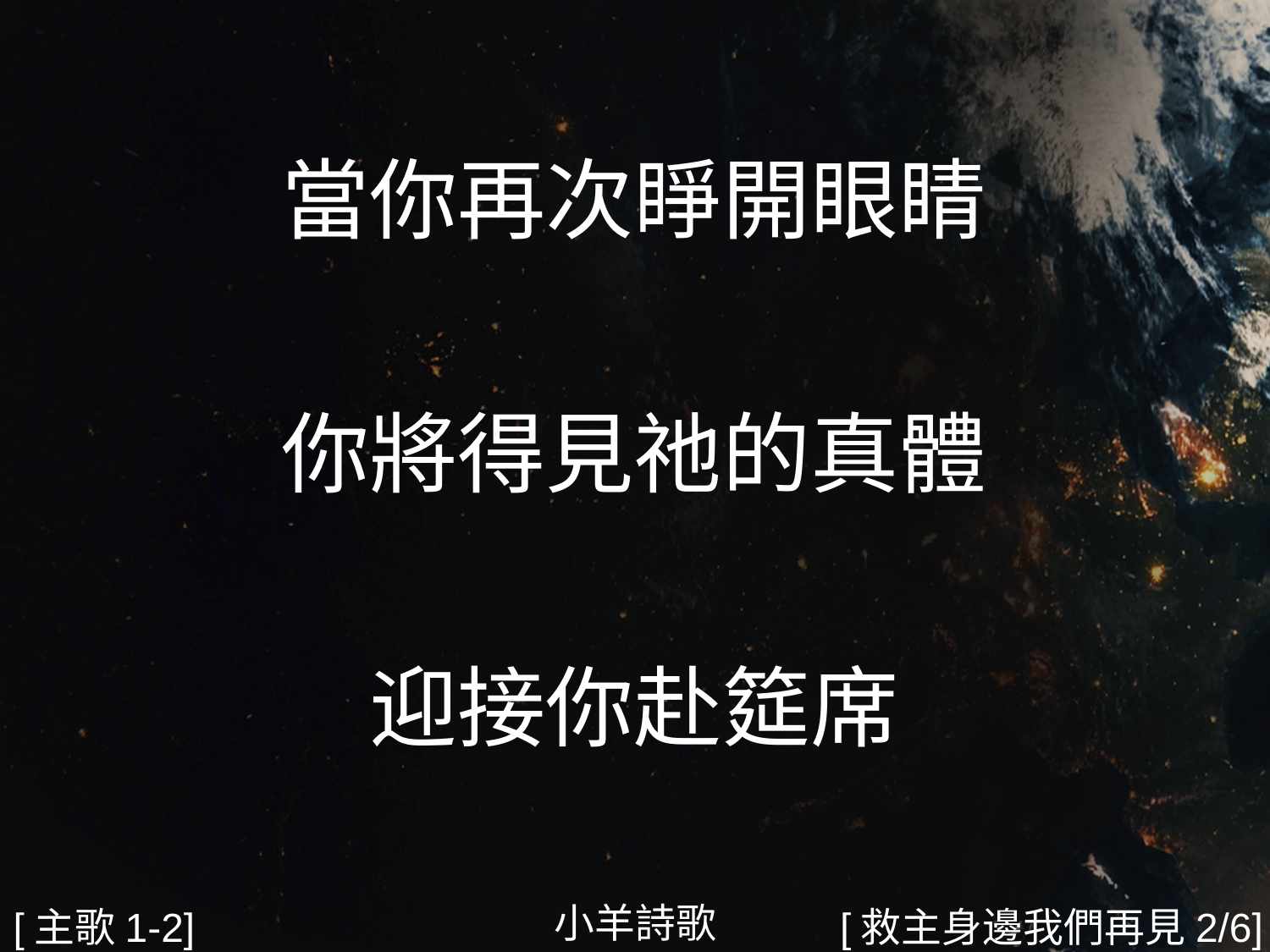

當你再次睜開眼睛

你將得見祂的真體

迎接你赴筵席

#

小羊詩歌
[主歌1-2]
[救主身邊我們再見2/6]